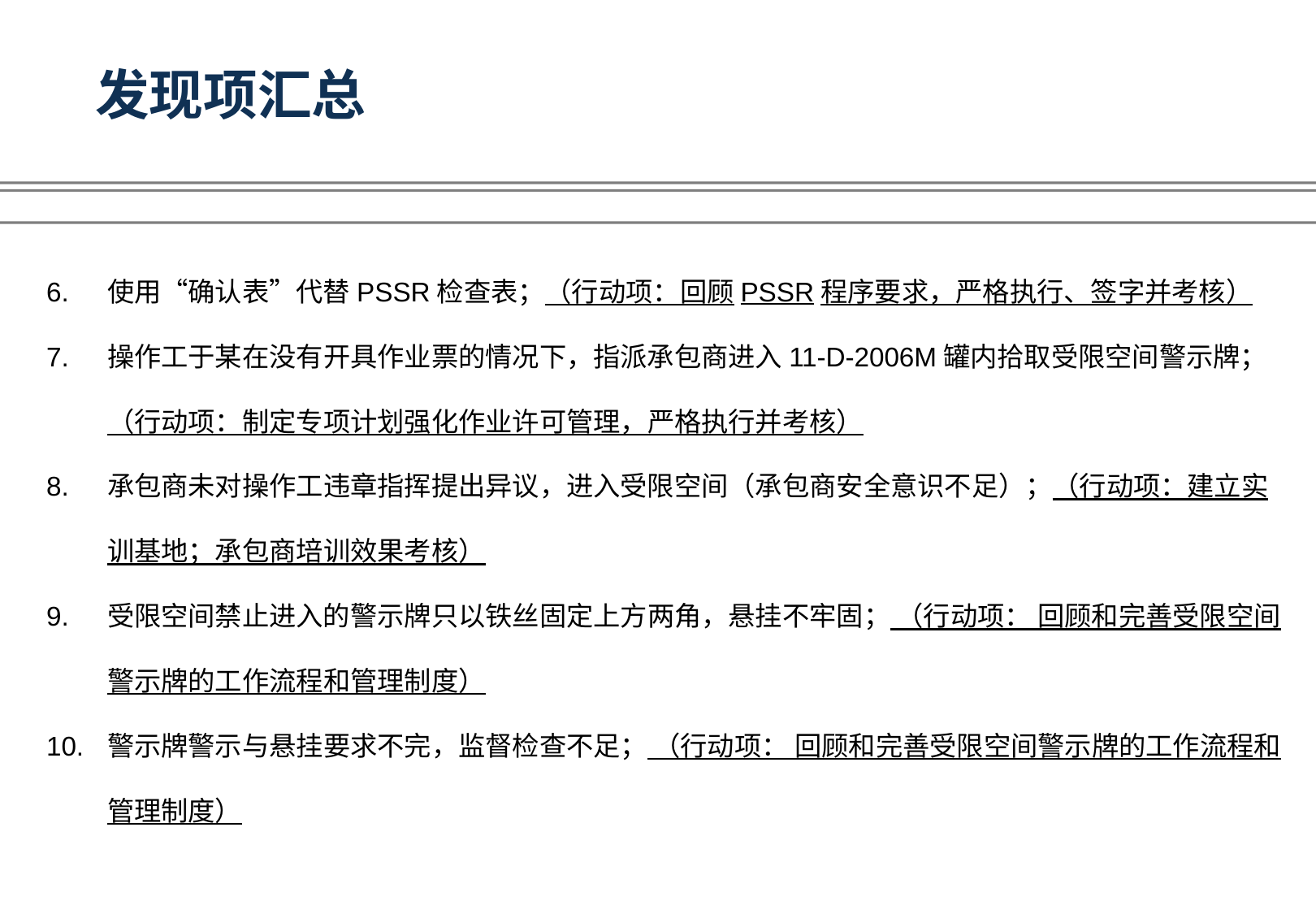

# 发现项汇总
使用“确认表”代替PSSR检查表；（行动项：回顾PSSR程序要求，严格执行、签字并考核）
操作工于某在没有开具作业票的情况下，指派承包商进入11-D-2006M罐内拾取受限空间警示牌；（行动项：制定专项计划强化作业许可管理，严格执行并考核）
承包商未对操作工违章指挥提出异议，进入受限空间（承包商安全意识不足）；（行动项：建立实训基地；承包商培训效果考核）
受限空间禁止进入的警示牌只以铁丝固定上方两角，悬挂不牢固； （行动项： 回顾和完善受限空间警示牌的工作流程和管理制度）
警示牌警示与悬挂要求不完，监督检查不足； （行动项： 回顾和完善受限空间警示牌的工作流程和管理制度）